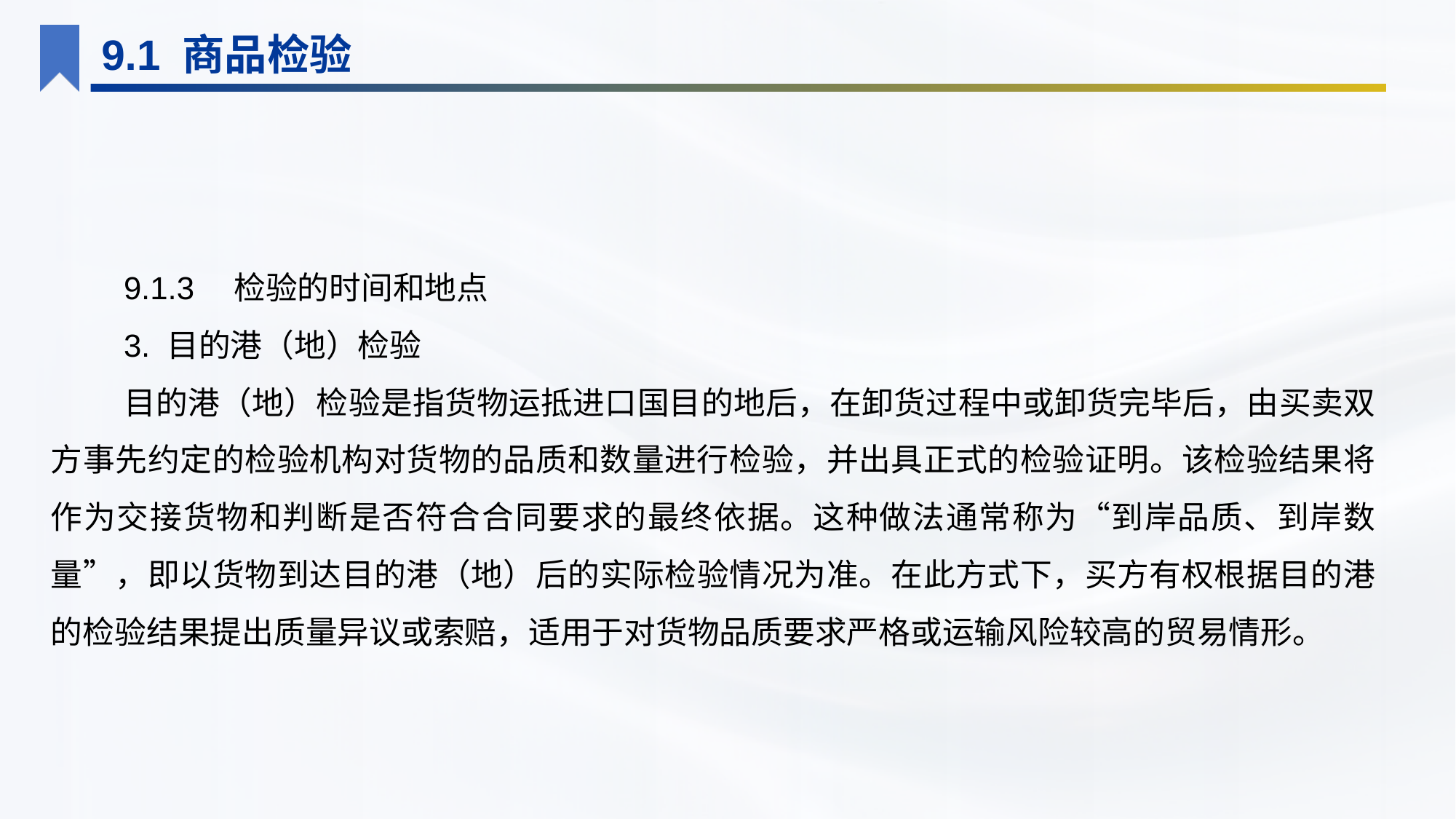

9.1 商品检验
9.1.3　检验的时间和地点
3. 目的港（地）检验
目的港（地）检验是指货物运抵进口国目的地后，在卸货过程中或卸货完毕后，由买卖双方事先约定的检验机构对货物的品质和数量进行检验，并出具正式的检验证明。该检验结果将作为交接货物和判断是否符合合同要求的最终依据。这种做法通常称为“到岸品质、到岸数量”，即以货物到达目的港（地）后的实际检验情况为准。在此方式下，买方有权根据目的港的检验结果提出质量异议或索赔，适用于对货物品质要求严格或运输风险较高的贸易情形。